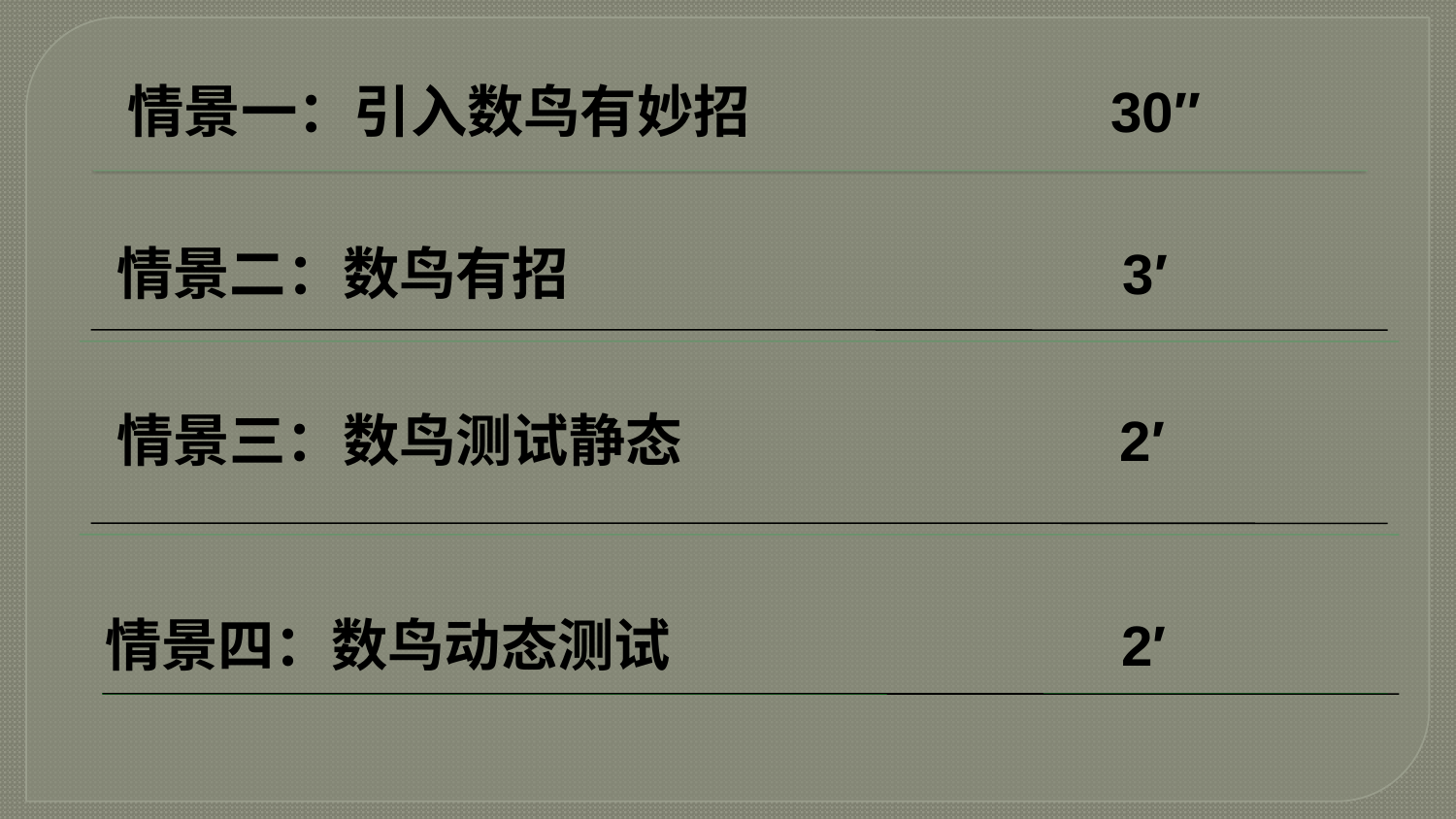

情景一：引入数鸟有妙招                           30″

情景二：数鸟有招                                          3′
情景三：数鸟测试静态                                 2′
情景四：数鸟动态测试                                  2′